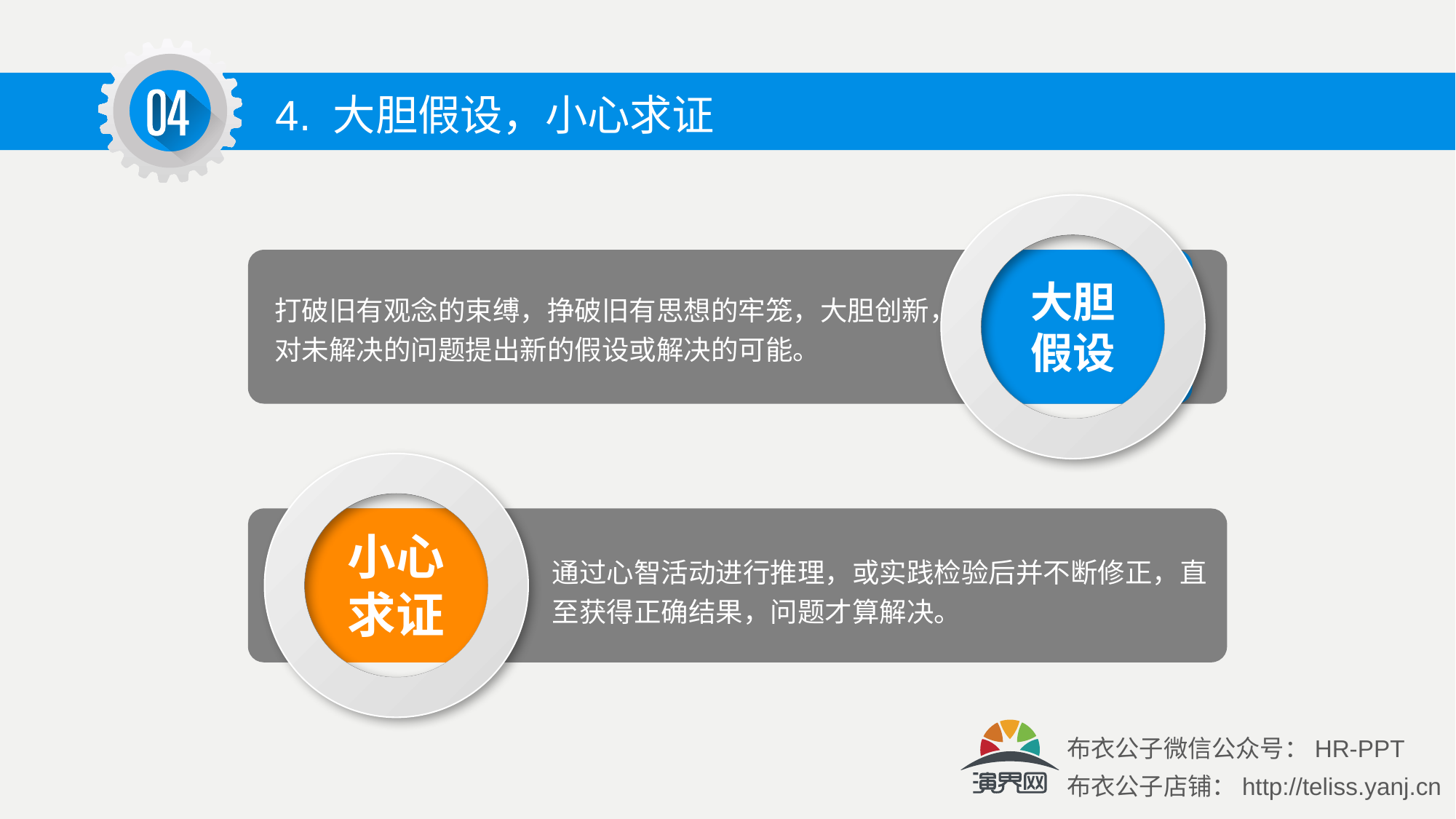

4. 大胆假设，小心求证

大胆
假设
打破旧有观念的束缚，挣破旧有思想的牢笼，大胆创新，对未解决的问题提出新的假设或解决的可能。

小心
求证
通过心智活动进行推理，或实践检验后并不断修正，直至获得正确结果，问题才算解决。